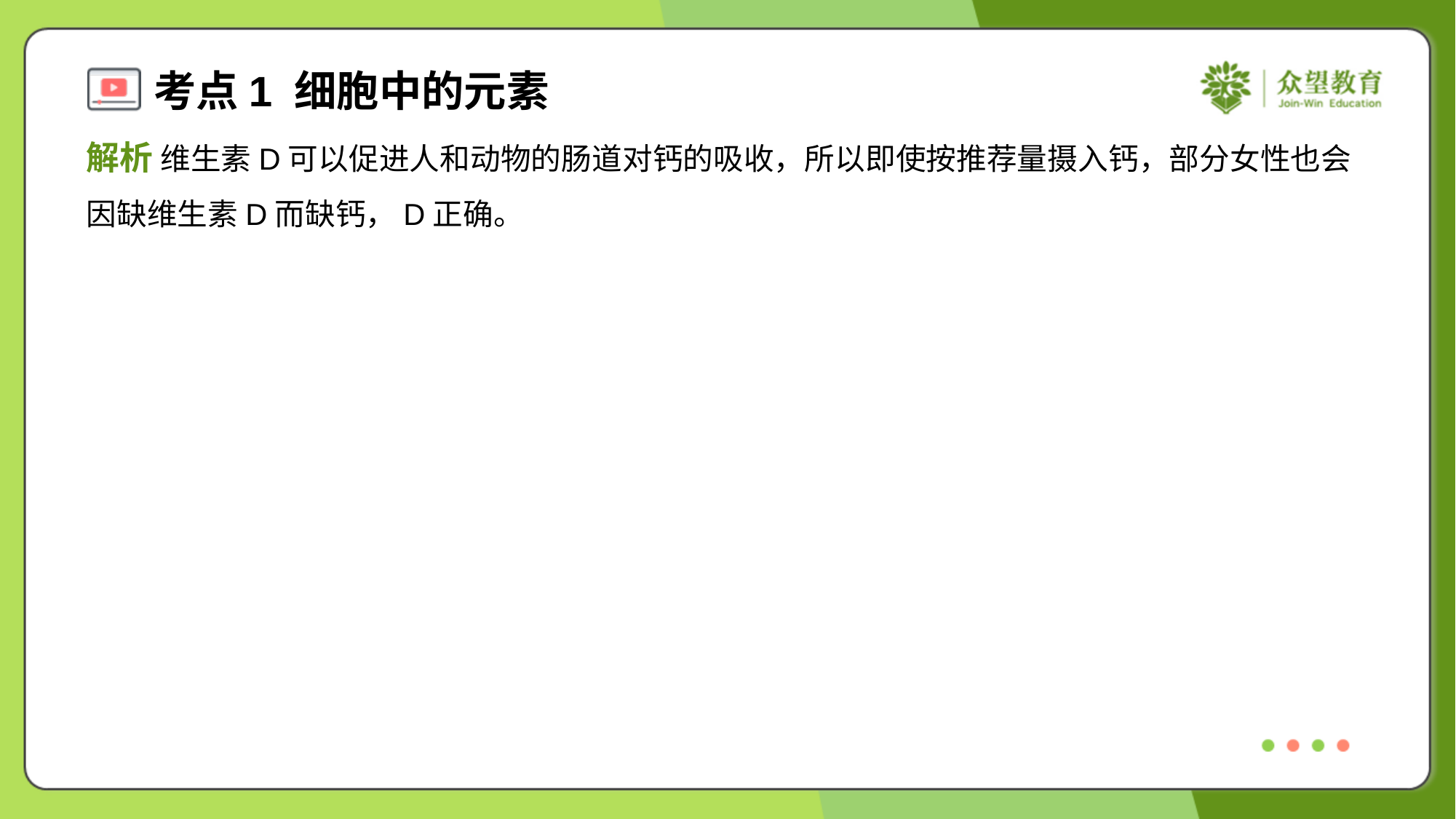

解析 维生素D可以促进人和动物的肠道对钙的吸收，所以即使按推荐量摄入钙，部分女性也会
因缺维生素D而缺钙，D正确。